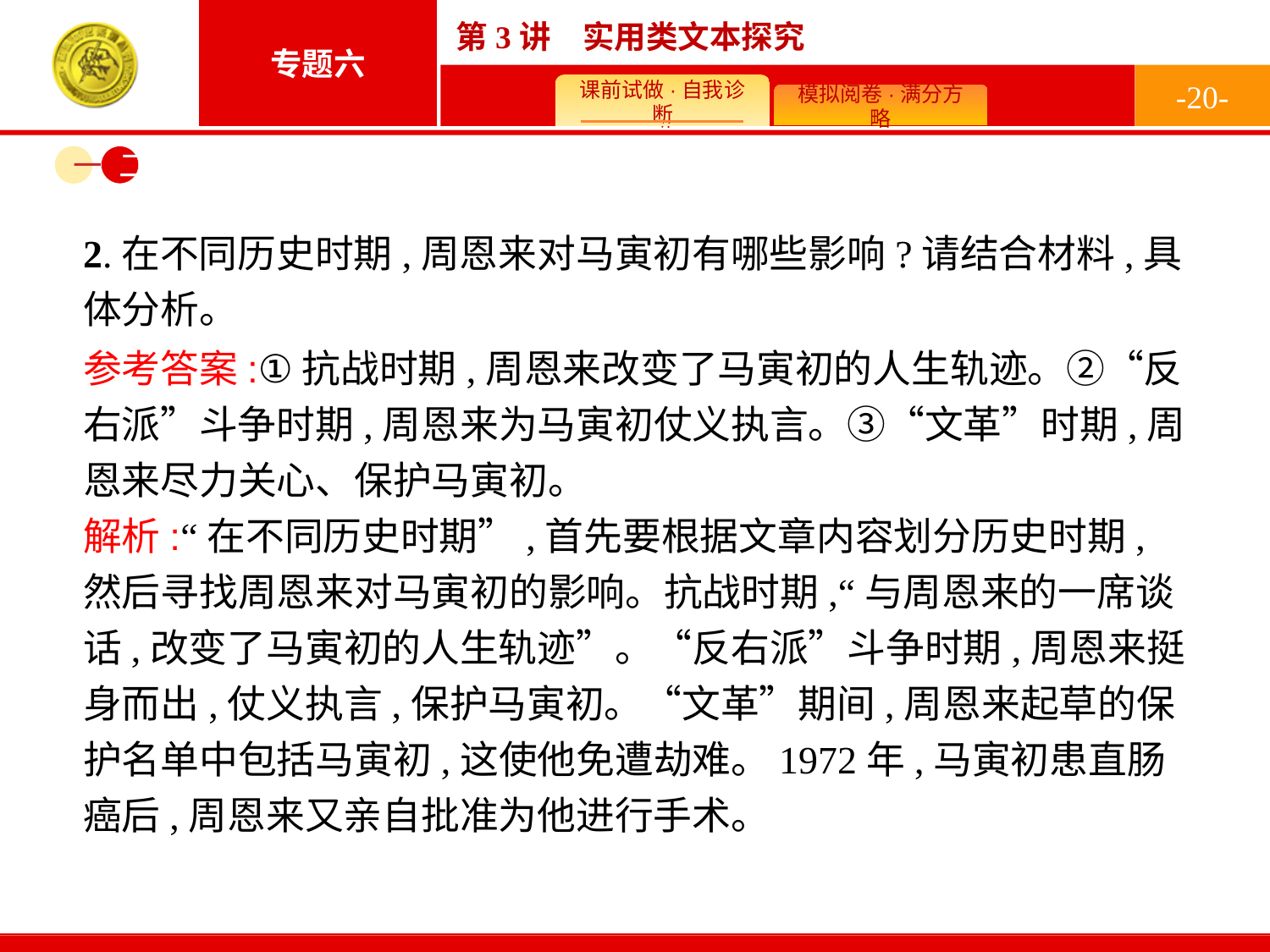

-20-
一
二
2.在不同历史时期,周恩来对马寅初有哪些影响?请结合材料,具体分析。
参考答案:①抗战时期,周恩来改变了马寅初的人生轨迹。②“反右派”斗争时期,周恩来为马寅初仗义执言。③“文革”时期,周恩来尽力关心、保护马寅初。
解析:“在不同历史时期”,首先要根据文章内容划分历史时期,然后寻找周恩来对马寅初的影响。抗战时期,“与周恩来的一席谈话,改变了马寅初的人生轨迹”。“反右派”斗争时期,周恩来挺身而出,仗义执言,保护马寅初。“文革”期间,周恩来起草的保护名单中包括马寅初,这使他免遭劫难。1972年,马寅初患直肠癌后,周恩来又亲自批准为他进行手术。